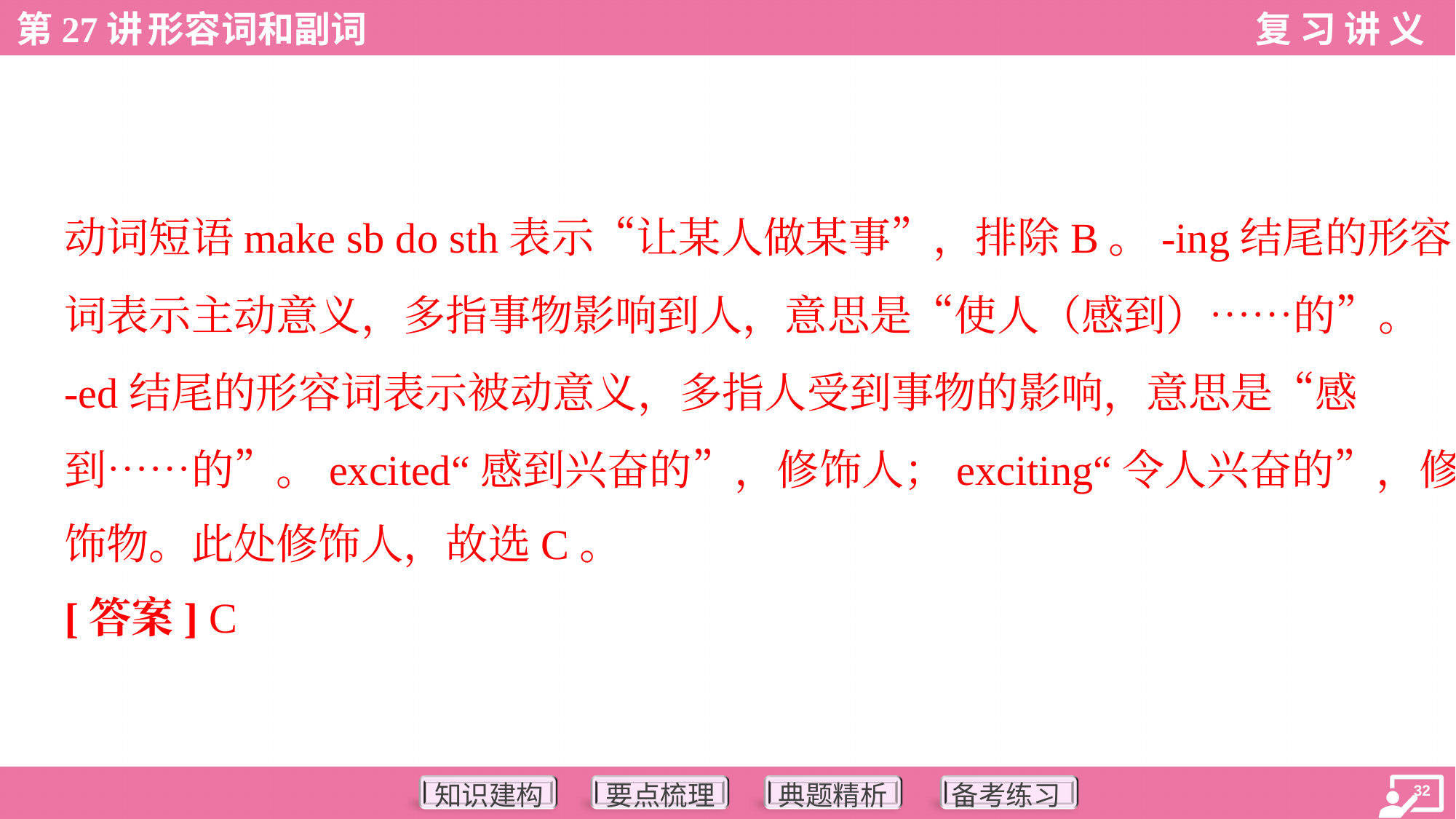

动词短语make sb do sth表示“让某人做某事”，排除B。-ing结尾的形容
词表示主动意义，多指事物影响到人，意思是“使人（感到）……的”。
-ed结尾的形容词表示被动意义，多指人受到事物的影响，意思是“感
到……的”。excited“感到兴奋的”，修饰人；exciting“令人兴奋的”，修
饰物。此处修饰人，故选C。
[答案] C